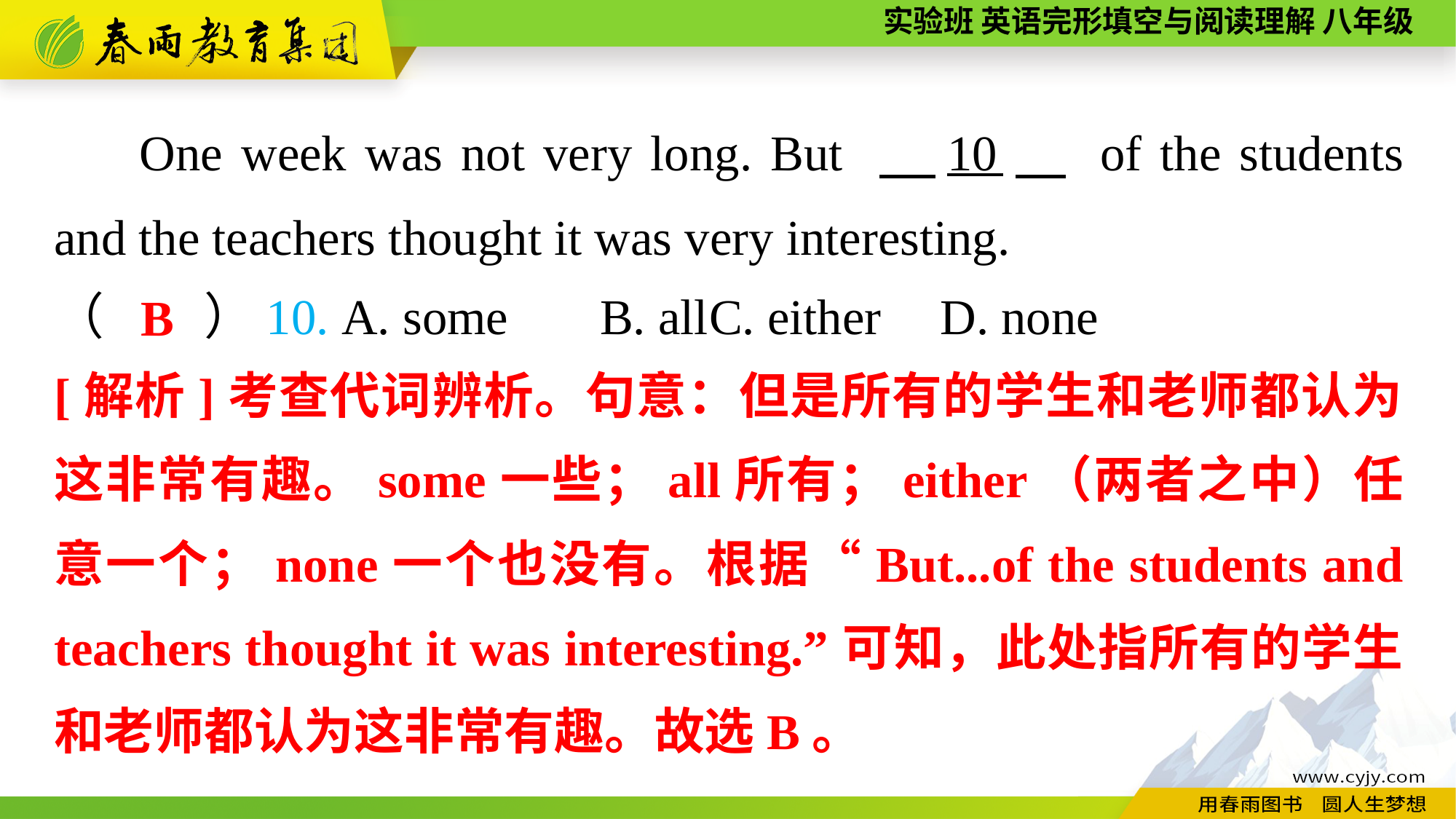

One week was not very long. But 　10　 of the students and the teachers thought it was very interesting.
（　　）10. A. some	B. all	C. either	 D. none
B
[解析]考查代词辨析。句意：但是所有的学生和老师都认为这非常有趣。some一些；all所有；either（两者之中）任意一个；none一个也没有。根据“But...of the students and teachers thought it was interesting.”可知，此处指所有的学生和老师都认为这非常有趣。故选B。